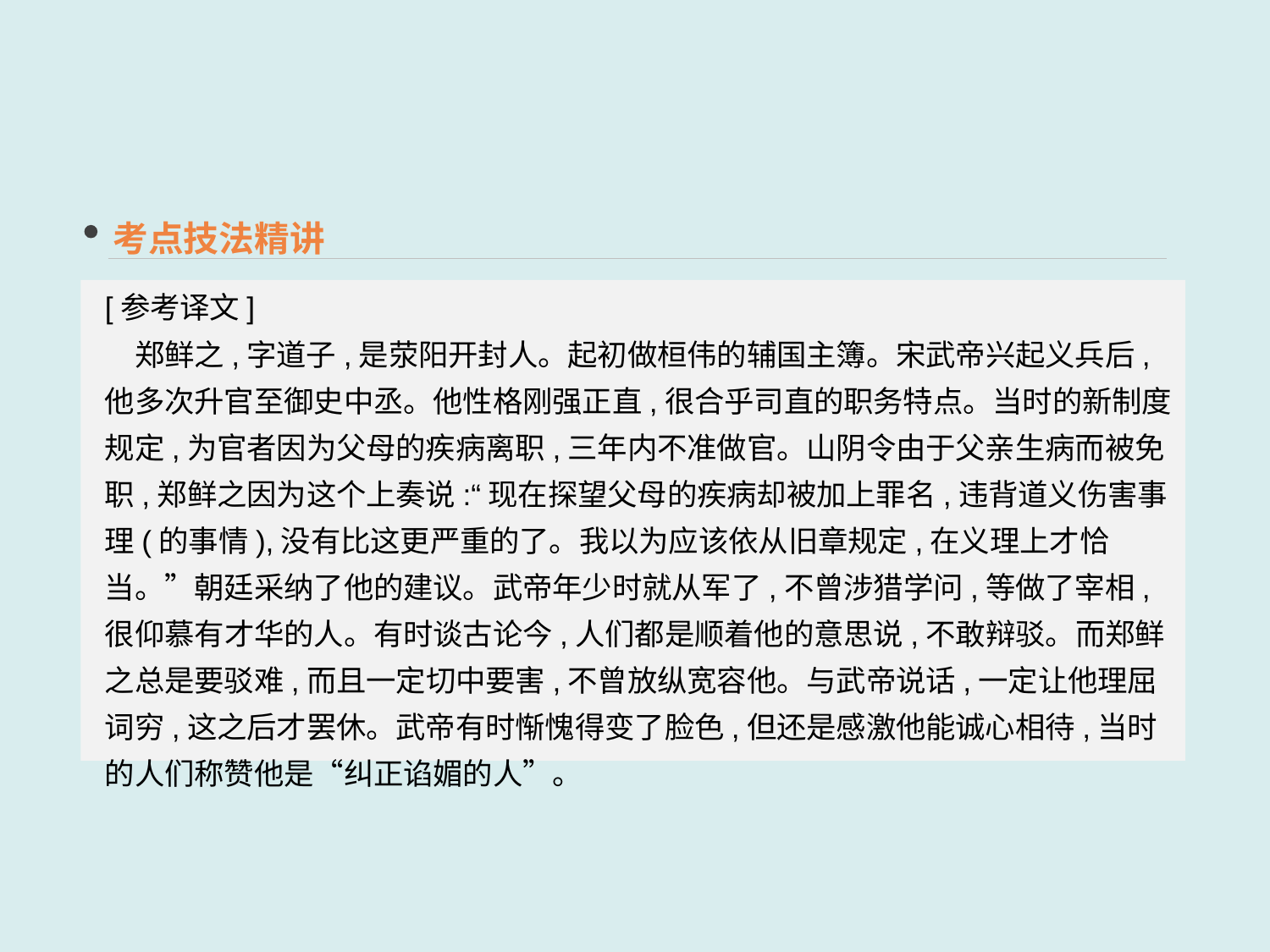

考点技法精讲

[参考译文]
　郑鲜之,字道子,是荥阳开封人。起初做桓伟的辅国主簿。宋武帝兴起义兵后,他多次升官至御史中丞。他性格刚强正直,很合乎司直的职务特点。当时的新制度规定,为官者因为父母的疾病离职,三年内不准做官。山阴令由于父亲生病而被免职,郑鲜之因为这个上奏说:“现在探望父母的疾病却被加上罪名,违背道义伤害事理(的事情),没有比这更严重的了。我以为应该依从旧章规定,在义理上才恰当。”朝廷采纳了他的建议。武帝年少时就从军了,不曾涉猎学问,等做了宰相,很仰慕有才华的人。有时谈古论今,人们都是顺着他的意思说,不敢辩驳。而郑鲜之总是要驳难,而且一定切中要害,不曾放纵宽容他。与武帝说话,一定让他理屈词穷,这之后才罢休。武帝有时惭愧得变了脸色,但还是感激他能诚心相待,当时的人们称赞他是“纠正谄媚的人”。